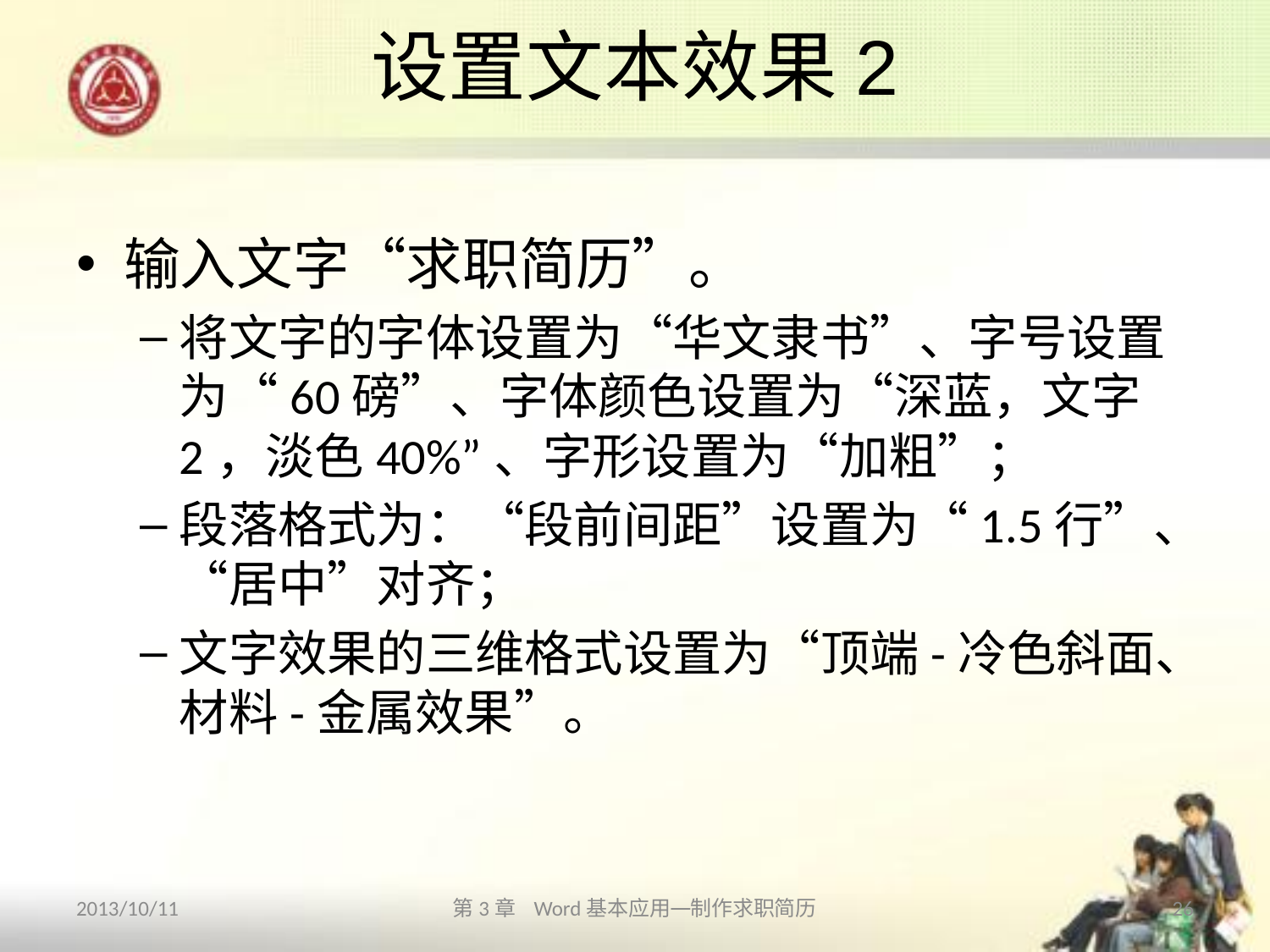

# 设置文本效果2
输入文字“求职简历”。
将文字的字体设置为“华文隶书”、字号设置为“60磅”、字体颜色设置为“深蓝，文字2，淡色40%”、字形设置为“加粗”；
段落格式为：“段前间距”设置为“1.5行”、“居中”对齐；
文字效果的三维格式设置为“顶端-冷色斜面、材料-金属效果”。
2013/10/11
第3章  Word基本应用—制作求职简历
26